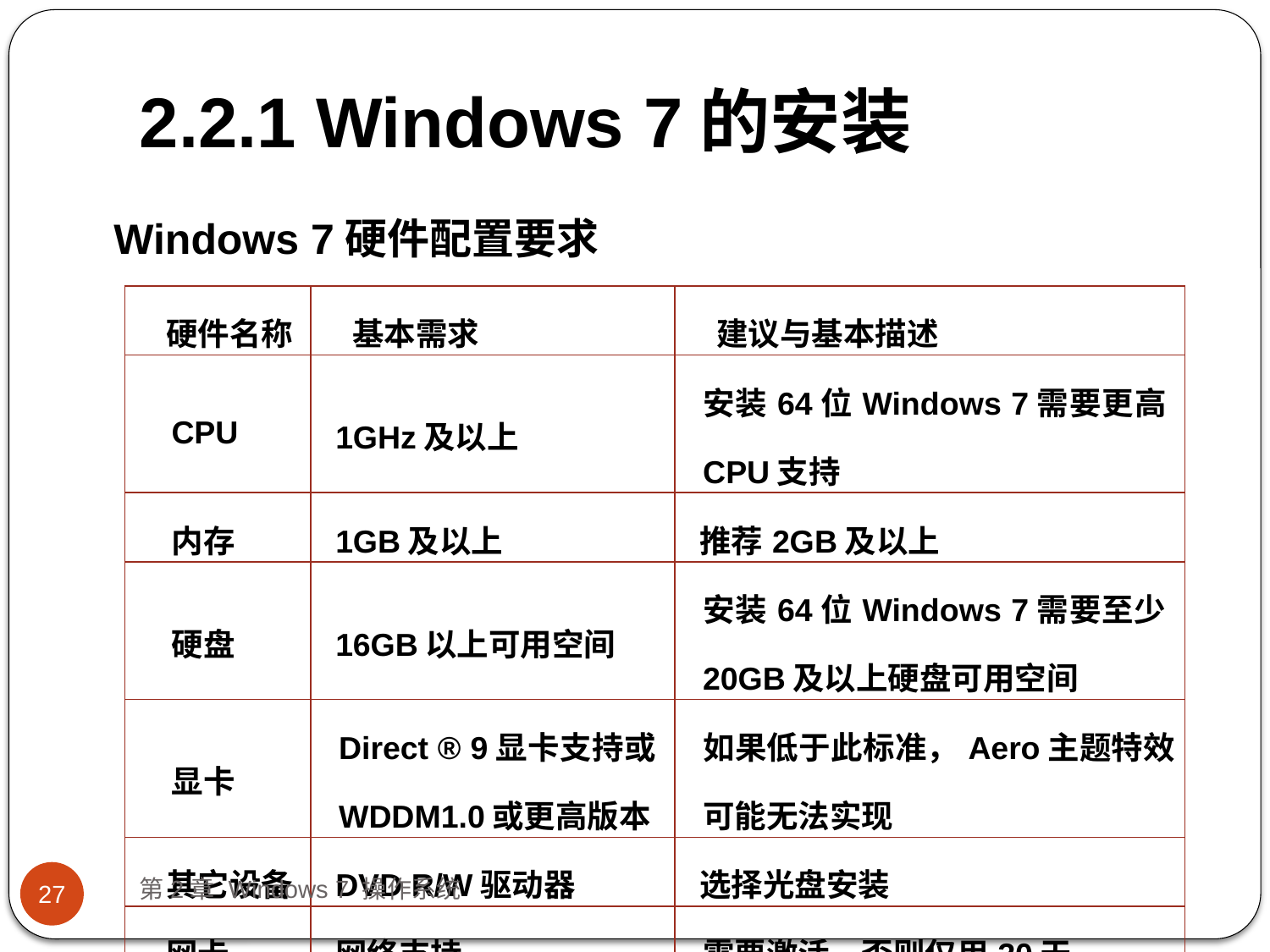

# 2.2.1 Windows 7的安装
Windows 7硬件配置要求
| 硬件名称 | 基本需求 | 建议与基本描述 |
| --- | --- | --- |
| CPU | 1GHz及以上 | 安装64位Windows 7需要更高CPU支持 |
| 内存 | 1GB及以上 | 推荐2GB及以上 |
| 硬盘 | 16GB以上可用空间 | 安装64位Windows 7需要至少20GB及以上硬盘可用空间 |
| 显卡 | Direct ® 9显卡支持或WDDM1.0或更高版本 | 如果低于此标准，Aero主题特效可能无法实现 |
| 其它设备 | DVD R/W驱动器 | 选择光盘安装 |
| 网卡 | 网络支持 | 需要激活，否则仅用30天 |
第2章 Windows 7 操作系统
27